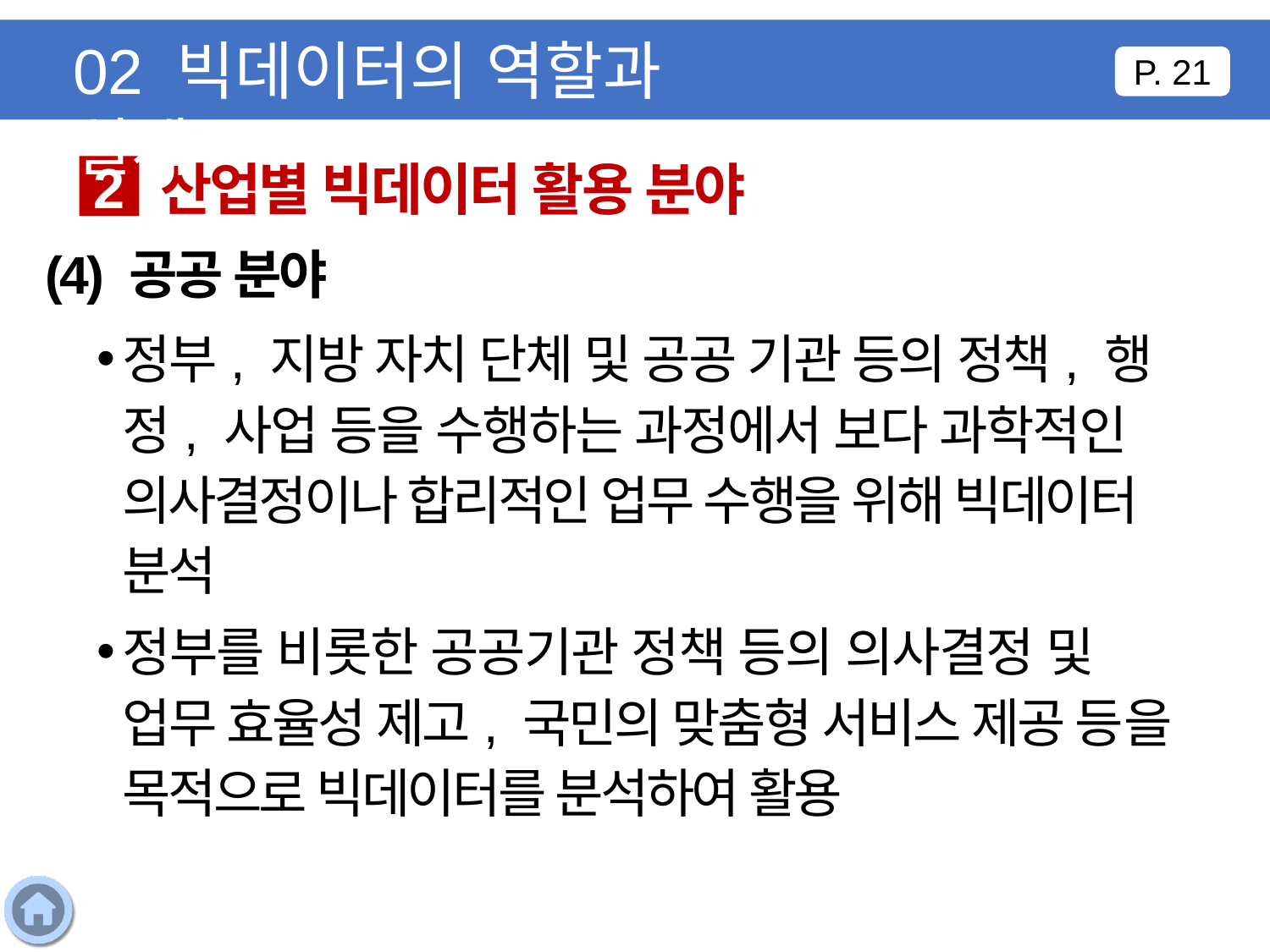

02 빅데이터의 역할과 실제
P. 21
산업별 빅데이터 활용 분야
2
(4) 공공 분야
정부, 지방 자치 단체 및 공공 기관 등의 정책, 행 정, 사업 등을 수행하는 과정에서 보다 과학적인 의사결정이나 합리적인 업무 수행을 위해 빅데이터 분석
정부를 비롯한 공공기관 정책 등의 의사결정 및 업무 효율성 제고, 국민의 맞춤형 서비스 제공 등을 목적으로 빅데이터를 분석하여 활용